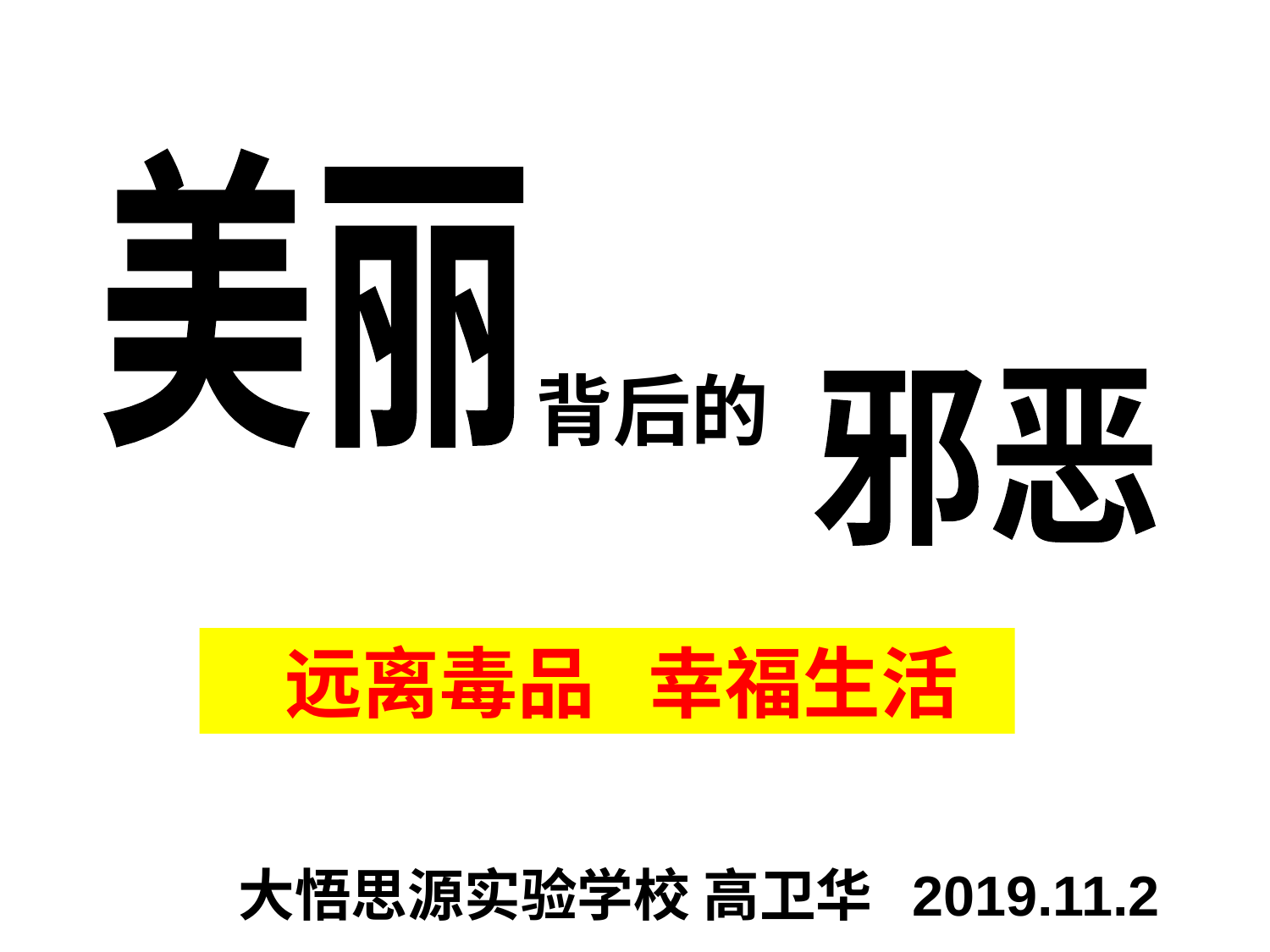

美丽
背后的
邪恶
    远离毒品   幸福生活
 大悟思源实验学校 高卫华  2019.11.2